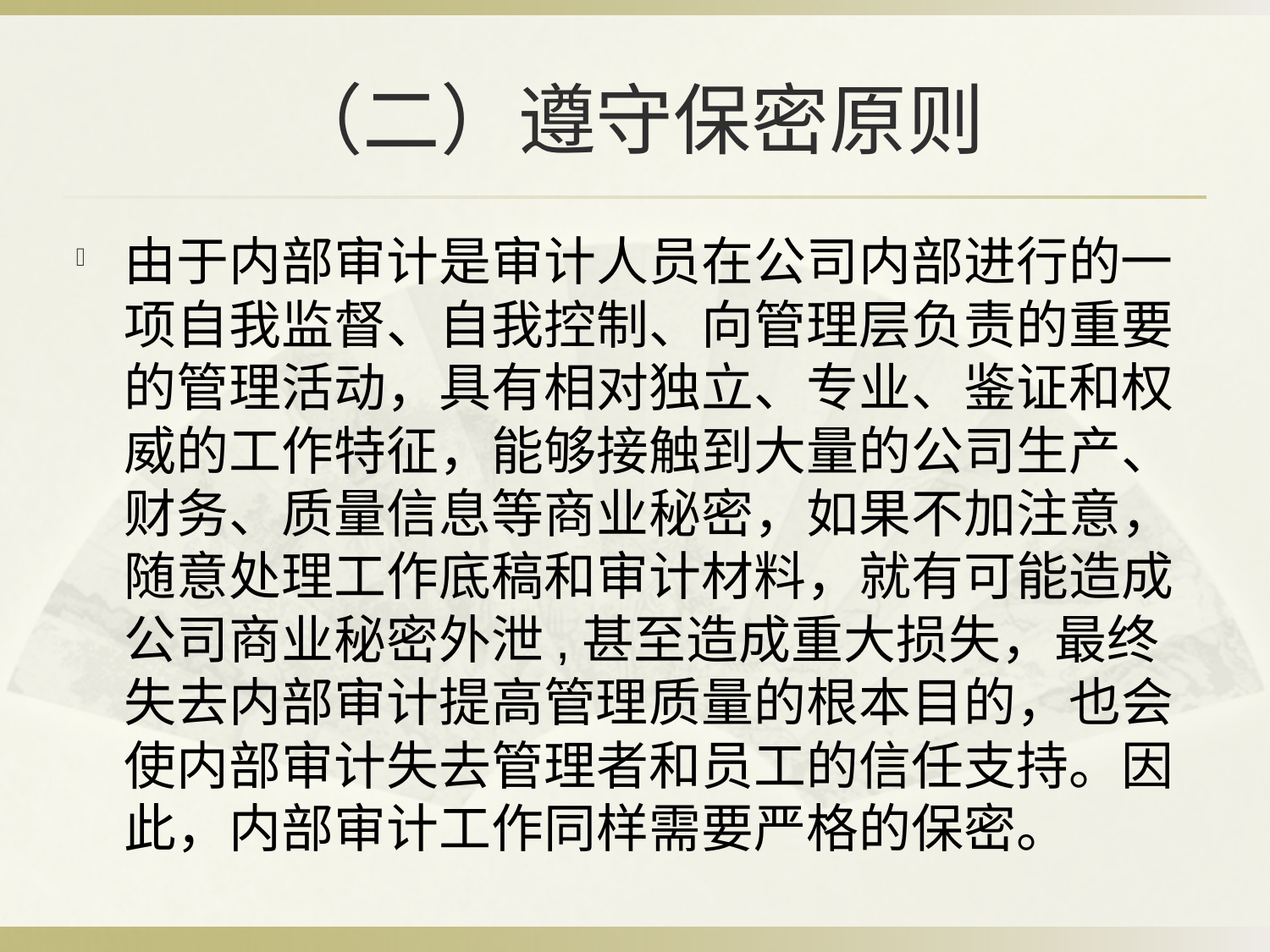

# （二）遵守保密原则
由于内部审计是审计人员在公司内部进行的一项自我监督、自我控制、向管理层负责的重要的管理活动，具有相对独立、专业、鉴证和权威的工作特征，能够接触到大量的公司生产、财务、质量信息等商业秘密，如果不加注意，随意处理工作底稿和审计材料，就有可能造成公司商业秘密外泄,甚至造成重大损失，最终失去内部审计提高管理质量的根本目的，也会使内部审计失去管理者和员工的信任支持。因此，内部审计工作同样需要严格的保密。